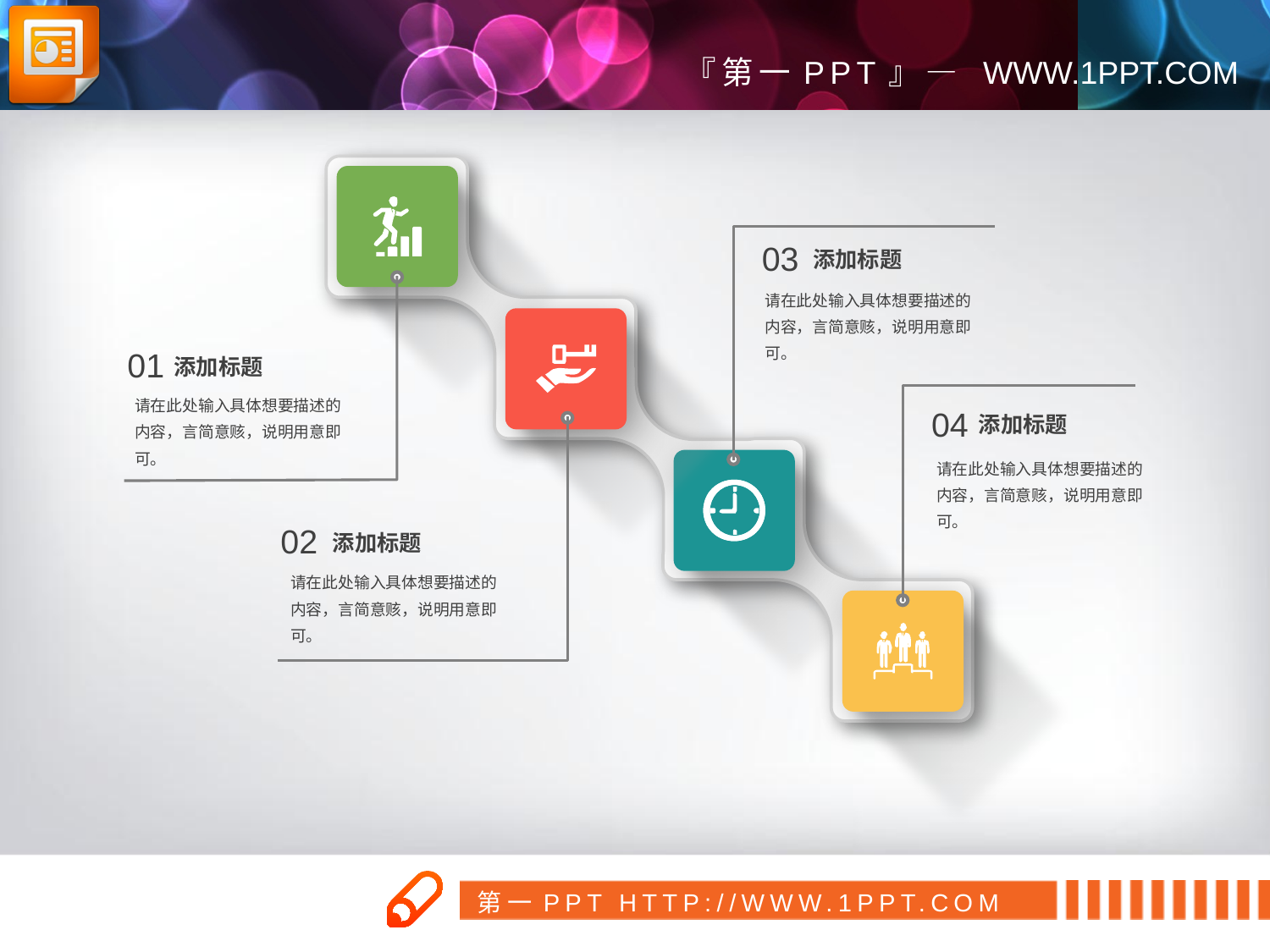

03
添加标题
请在此处输入具体想要描述的内容，言简意赅，说明用意即可。

01
添加标题
请在此处输入具体想要描述的内容，言简意赅，说明用意即可。

04
添加标题
请在此处输入具体想要描述的内容，言简意赅，说明用意即可。

02
添加标题
请在此处输入具体想要描述的内容，言简意赅，说明用意即可。